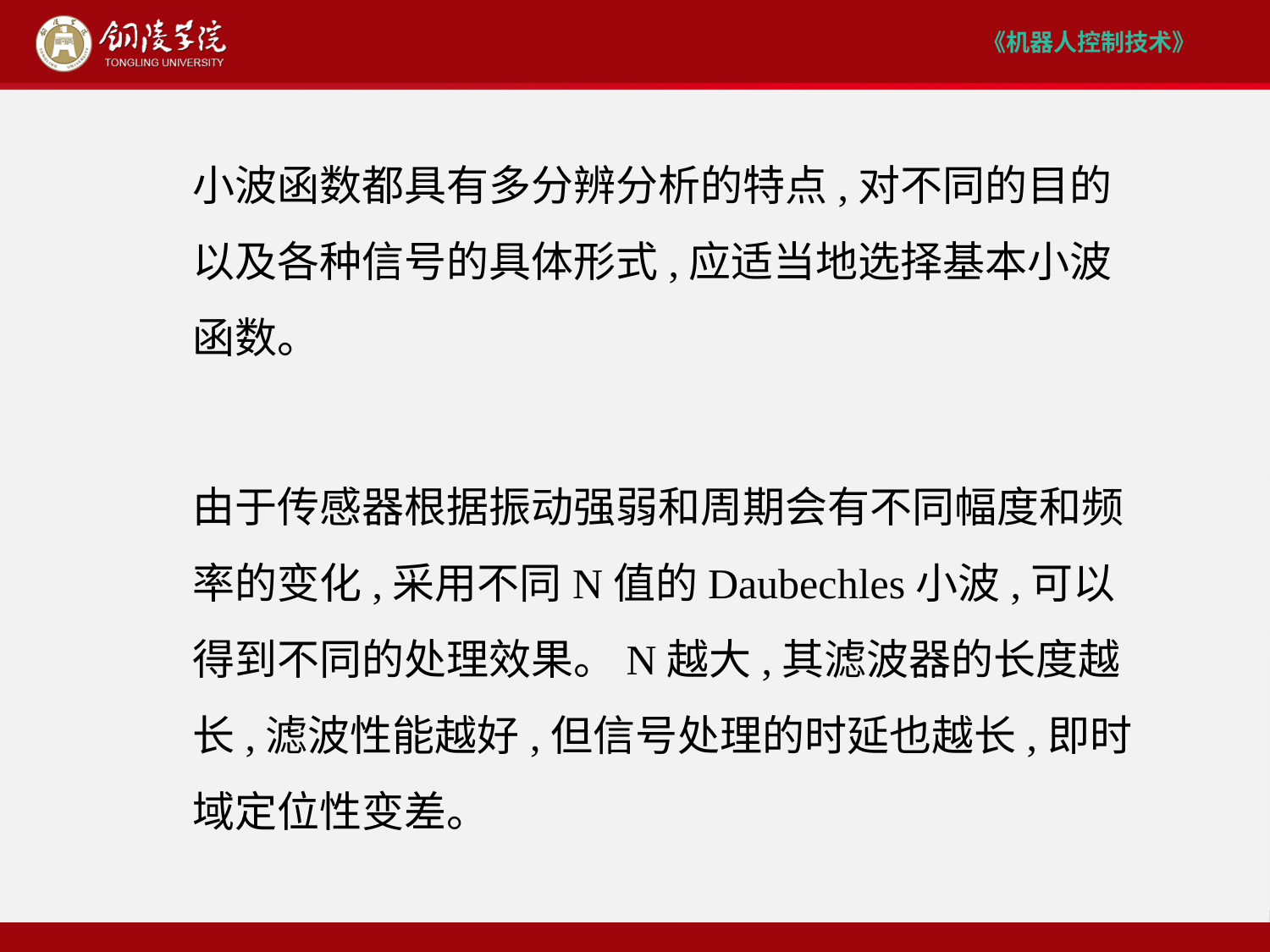

小波函数都具有多分辨分析的特点,对不同的目的以及各种信号的具体形式,应适当地选择基本小波函数。

由于传感器根据振动强弱和周期会有不同幅度和频率的变化,采用不同N值的Daubechles小波,可以得到不同的处理效果。N越大,其滤波器的长度越长,滤波性能越好,但信号处理的时延也越长,即时域定位性变差。